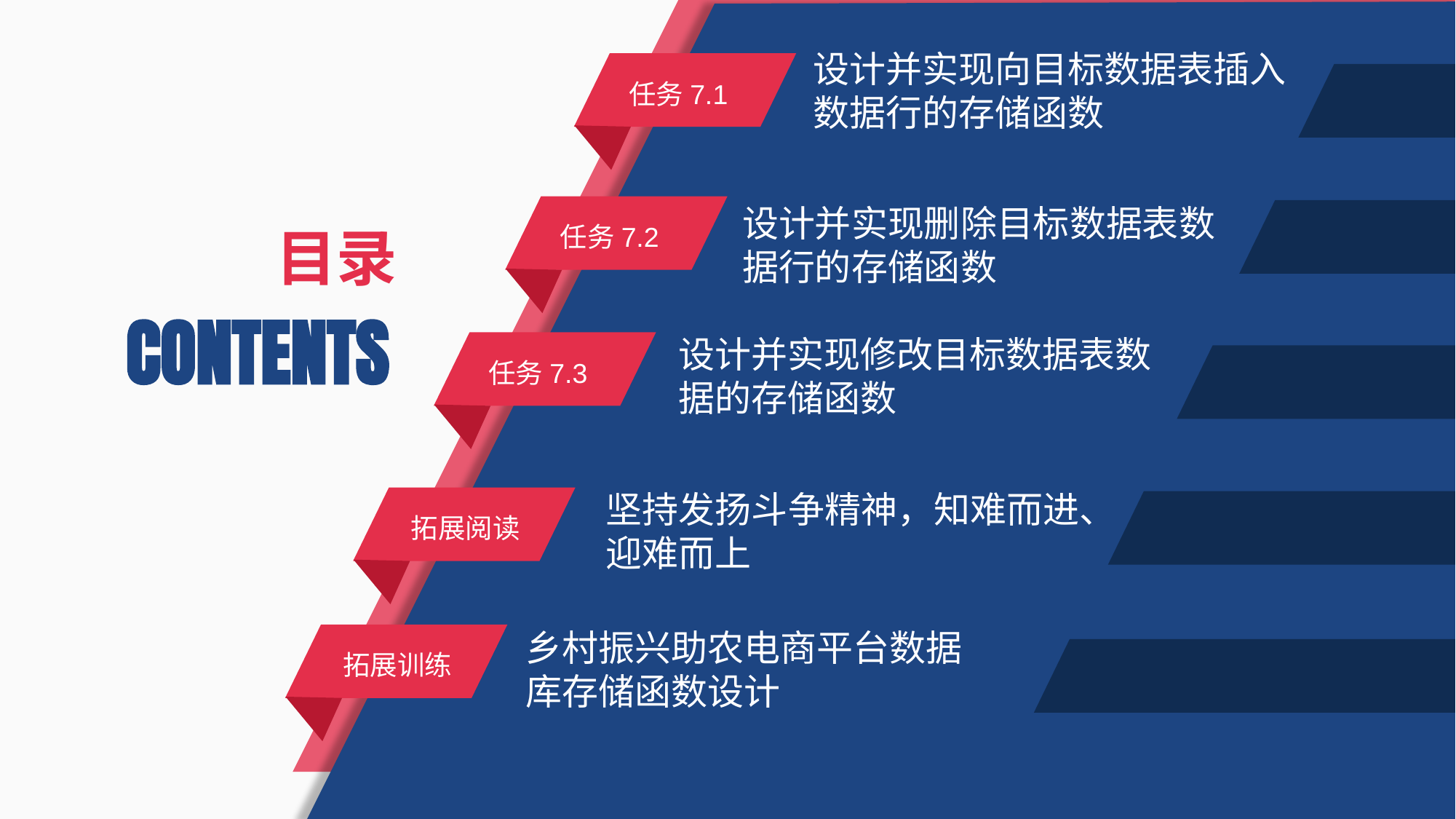

设计并实现向目标数据表插入数据行的存储函数

任务7.1

设计并实现删除目标数据表数据行的存储函数

任务7.2

目录
CONTENTS
设计并实现修改目标数据表数据的存储函数

任务7.3

坚持发扬斗争精神，知难而进、迎难而上

拓展阅读

乡村振兴助农电商平台数据库存储函数设计

拓展训练